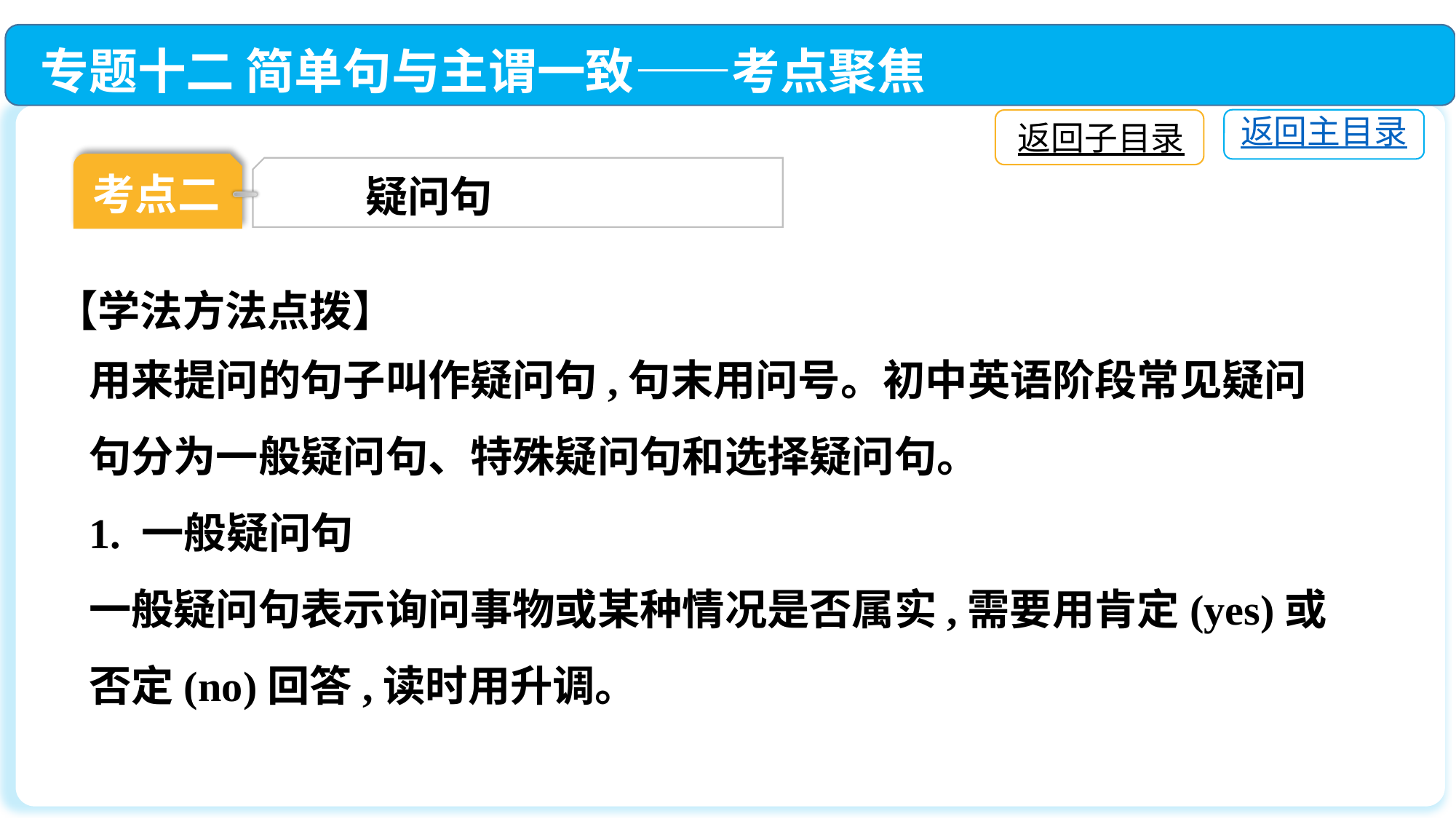

专题十二 简单句与主谓一致——考点聚焦

返回主目录

返回子目录
考点二
    疑问句

【学法方法点拨】
用来提问的句子叫作疑问句,句末用问号。初中英语阶段常见疑问句分为一般疑问句、特殊疑问句和选择疑问句。
1. 一般疑问句
一般疑问句表示询问事物或某种情况是否属实,需要用肯定(yes)或否定(no)回答,读时用升调。